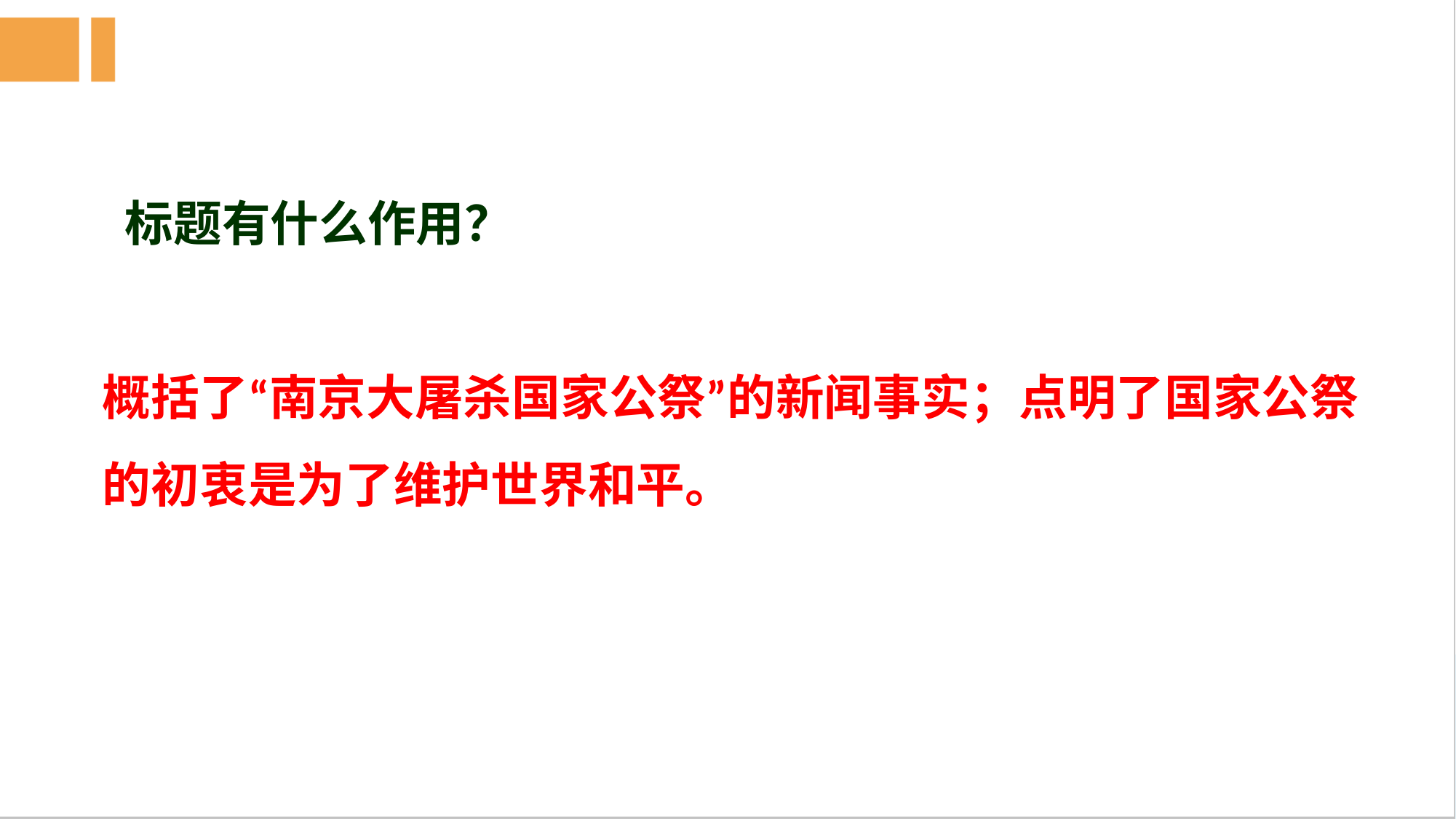

标题有什么作用？

概括了“南京大屠杀国家公祭”的新闻事实；点明了国家公祭的初衷是为了维护世界和平。